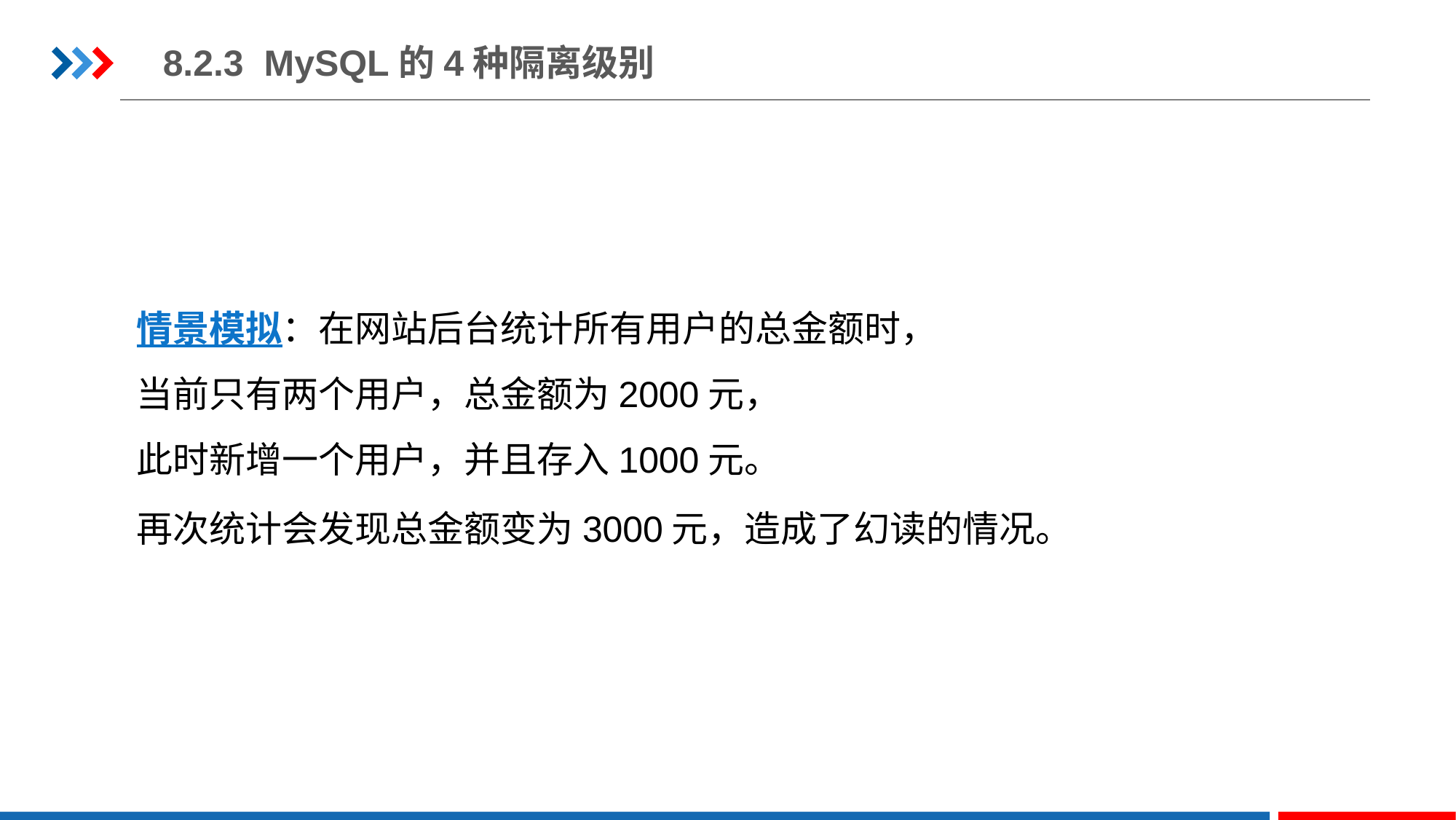

8.2.3  MySQL的4种隔离级别
情景模拟：在网站后台统计所有用户的总金额时，
当前只有两个用户，总金额为2000元，
此时新增一个用户，并且存入1000元。
再次统计会发现总金额变为3000元，造成了幻读的情况。